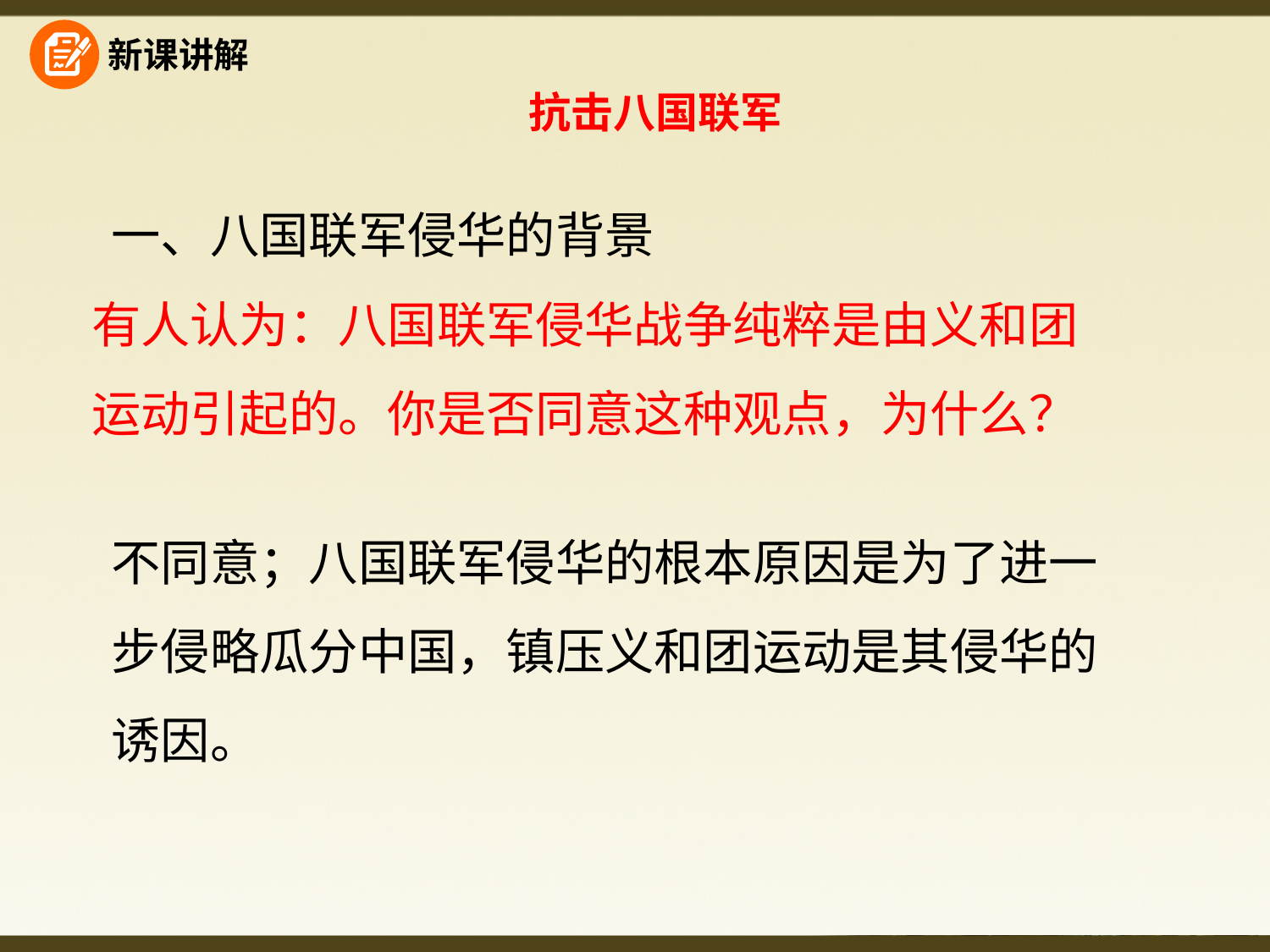

新课讲解

抗击八国联军
一、八国联军侵华的背景
有人认为：八国联军侵华战争纯粹是由义和团运动引起的。你是否同意这种观点，为什么？
不同意；八国联军侵华的根本原因是为了进一步侵略瓜分中国，镇压义和团运动是其侵华的诱因。